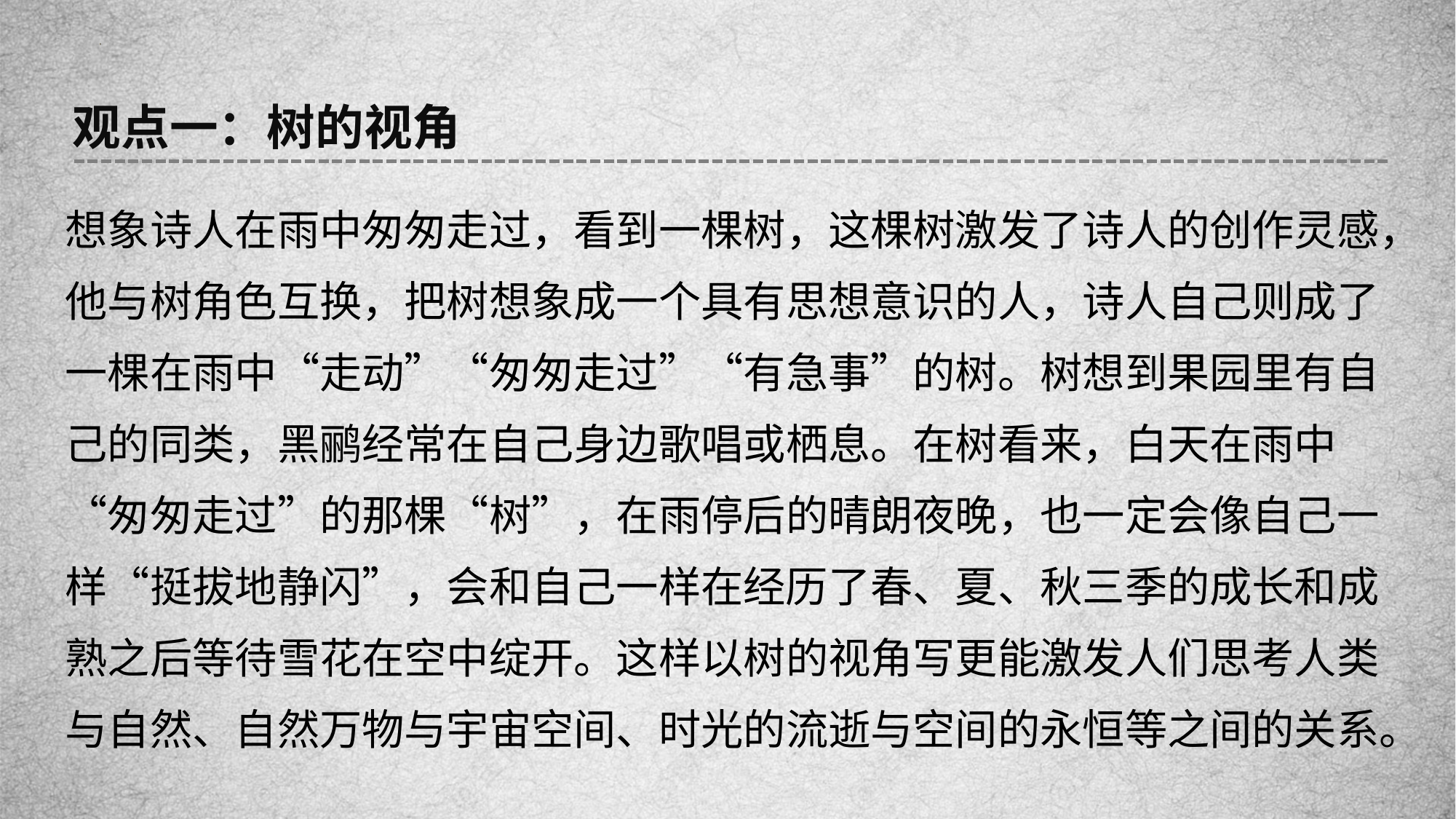

观点一：树的视角
想象诗人在雨中匆匆走过，看到一棵树，这棵树激发了诗人的创作灵感，他与树角色互换，把树想象成一个具有思想意识的人，诗人自己则成了一棵在雨中“走动”“匆匆走过”“有急事”的树。树想到果园里有自己的同类，黑鹂经常在自己身边歌唱或栖息。在树看来，白天在雨中“匆匆走过”的那棵“树”，在雨停后的晴朗夜晚，也一定会像自己一样“挺拔地静闪”，会和自己一样在经历了春、夏、秋三季的成长和成熟之后等待雪花在空中绽开。这样以树的视角写更能激发人们思考人类与自然、自然万物与宇宙空间、时光的流逝与空间的永恒等之间的关系。